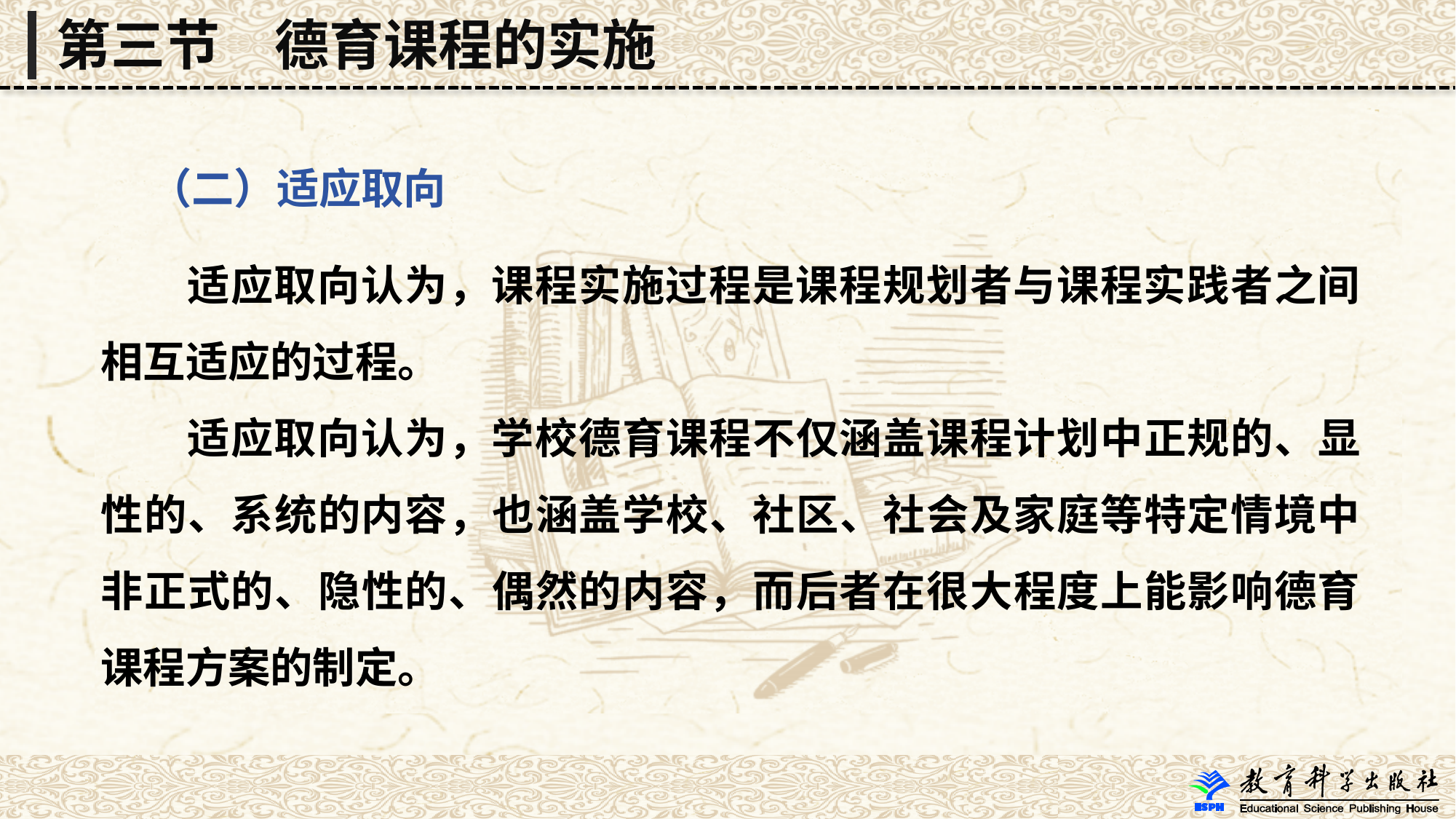

第三节　德育课程的实施
      （二）适应取向

       适应取向认为，课程实施过程是课程规划者与课程实践者之间相互适应的过程。
       适应取向认为，学校德育课程不仅涵盖课程计划中正规的、显性的、系统的内容，也涵盖学校、社区、社会及家庭等特定情境中非正式的、隐性的、偶然的内容，而后者在很大程度上能影响德育课程方案的制定。